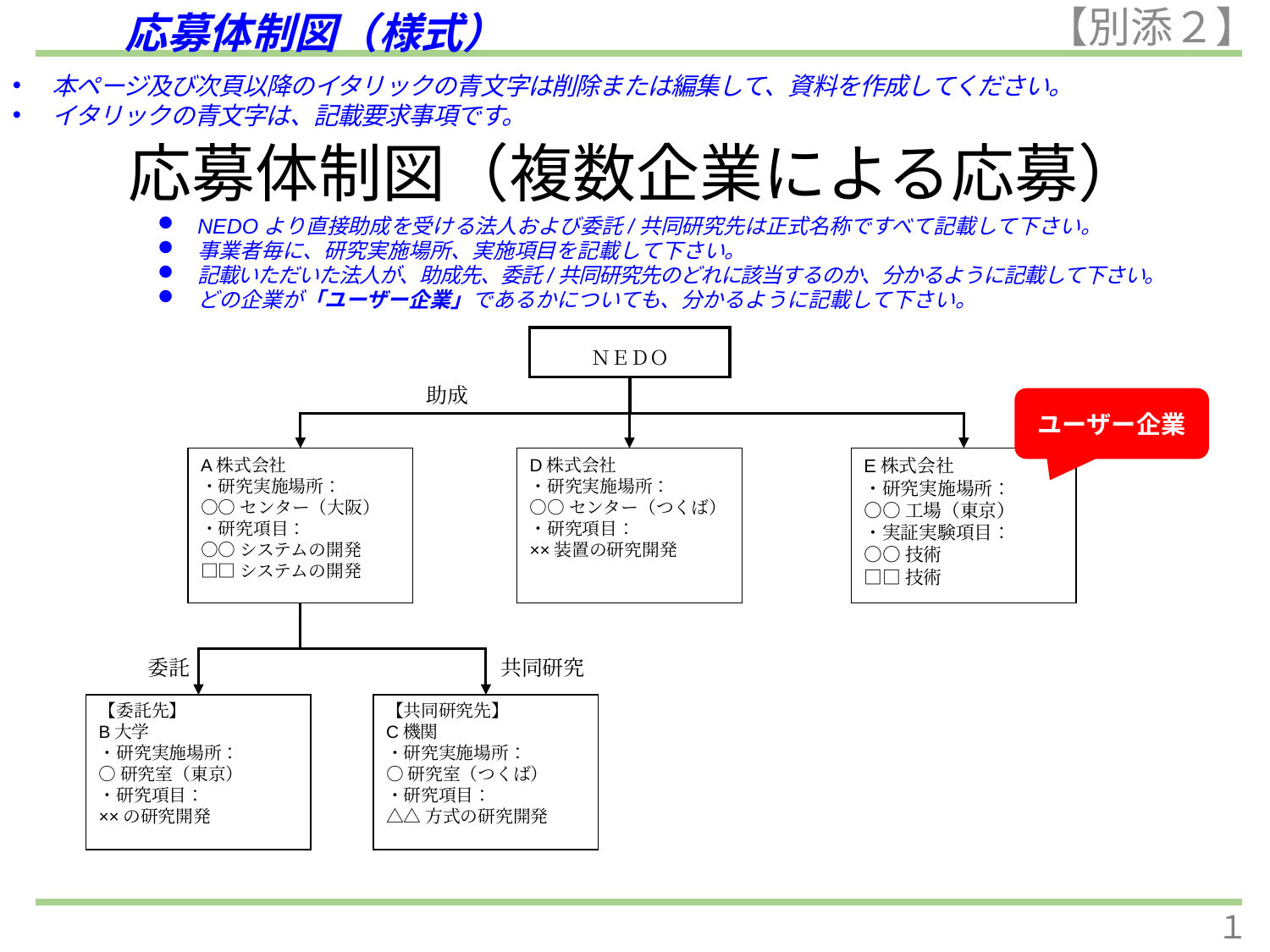

応募体制図（様式）
【別添２】
本ページ及び次頁以降のイタリックの青文字は削除または編集して、資料を作成してください。
イタリックの青文字は、記載要求事項です。
応募体制図（複数企業による応募）
NEDOより直接助成を受ける法人および委託/共同研究先は正式名称ですべて記載して下さい。
事業者毎に、研究実施場所、実施項目を記載して下さい。
記載いただいた法人が、助成先、委託/共同研究先のどれに該当するのか、分かるように記載して下さい。
どの企業が「ユーザー企業」であるかについても、分かるように記載して下さい。
ＮＥＤＯ
助成
ユーザー企業
A株式会社
・研究実施場所：
○○センター（大阪）
・研究項目：
○○システムの開発
□□システムの開発
D株式会社
・研究実施場所：
○○センター（つくば）
・研究項目：
××装置の研究開発

E株式会社
・研究実施場所：
○○工場（東京）
・実証実験項目：
○○技術
□□技術

委託
共同研究
【委託先】
B大学
・研究実施場所：
○研究室（東京）
・研究項目：
××の研究開発

【共同研究先】
C機関
・研究実施場所：
○研究室（つくば）
・研究項目：
△△方式の研究開発
１